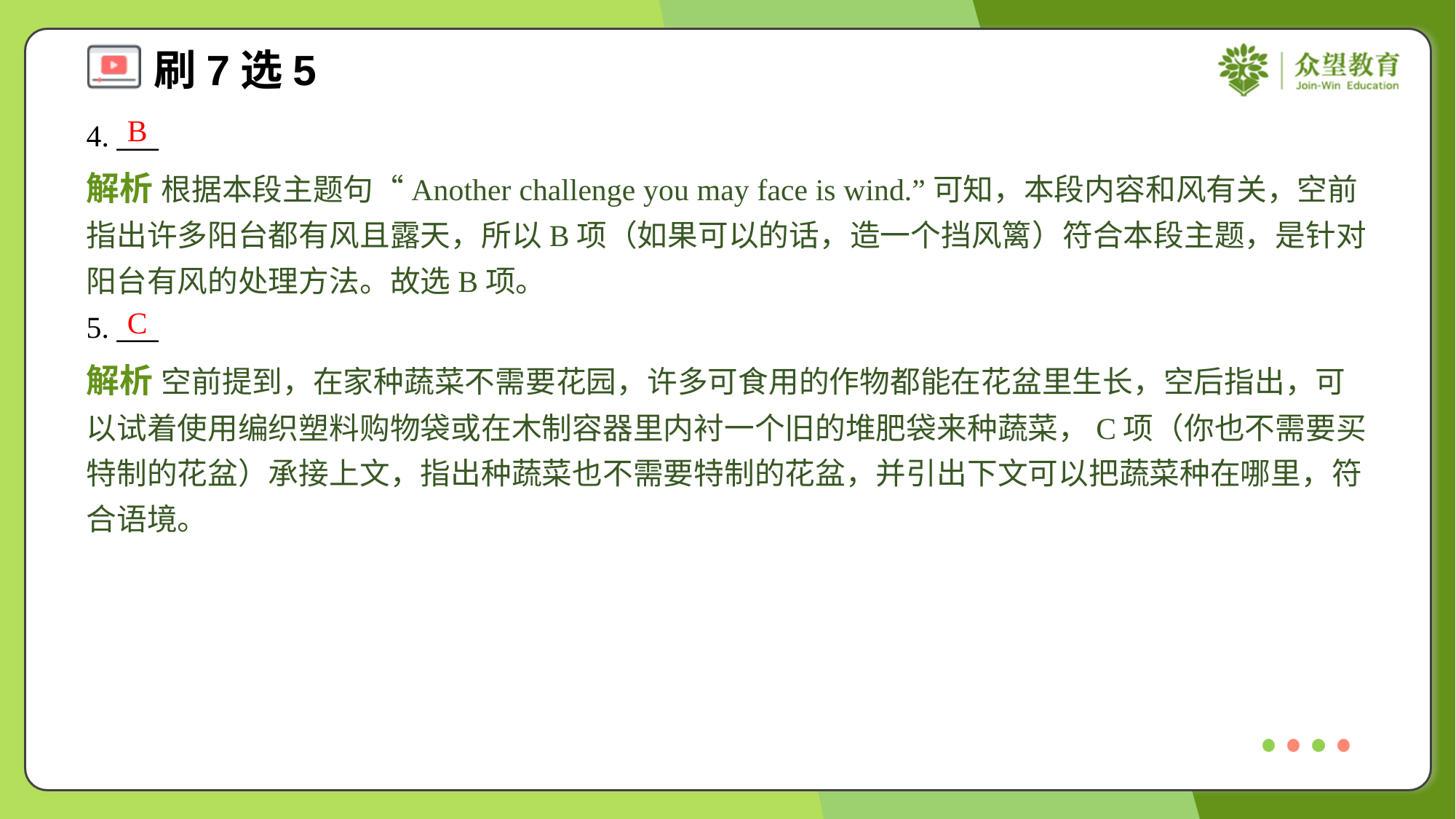

B
4. ___
解析 根据本段主题句“Another challenge you may face is wind.”可知，本段内容和风有关，空前指出许多阳台都有风且露天，所以B项（如果可以的话，造一个挡风篱）符合本段主题，是针对阳台有风的处理方法。故选B项。
C
5. ___
解析 空前提到，在家种蔬菜不需要花园，许多可食用的作物都能在花盆里生长，空后指出，可以试着使用编织塑料购物袋或在木制容器里内衬一个旧的堆肥袋来种蔬菜，C项（你也不需要买特制的花盆）承接上文，指出种蔬菜也不需要特制的花盆，并引出下文可以把蔬菜种在哪里，符合语境。